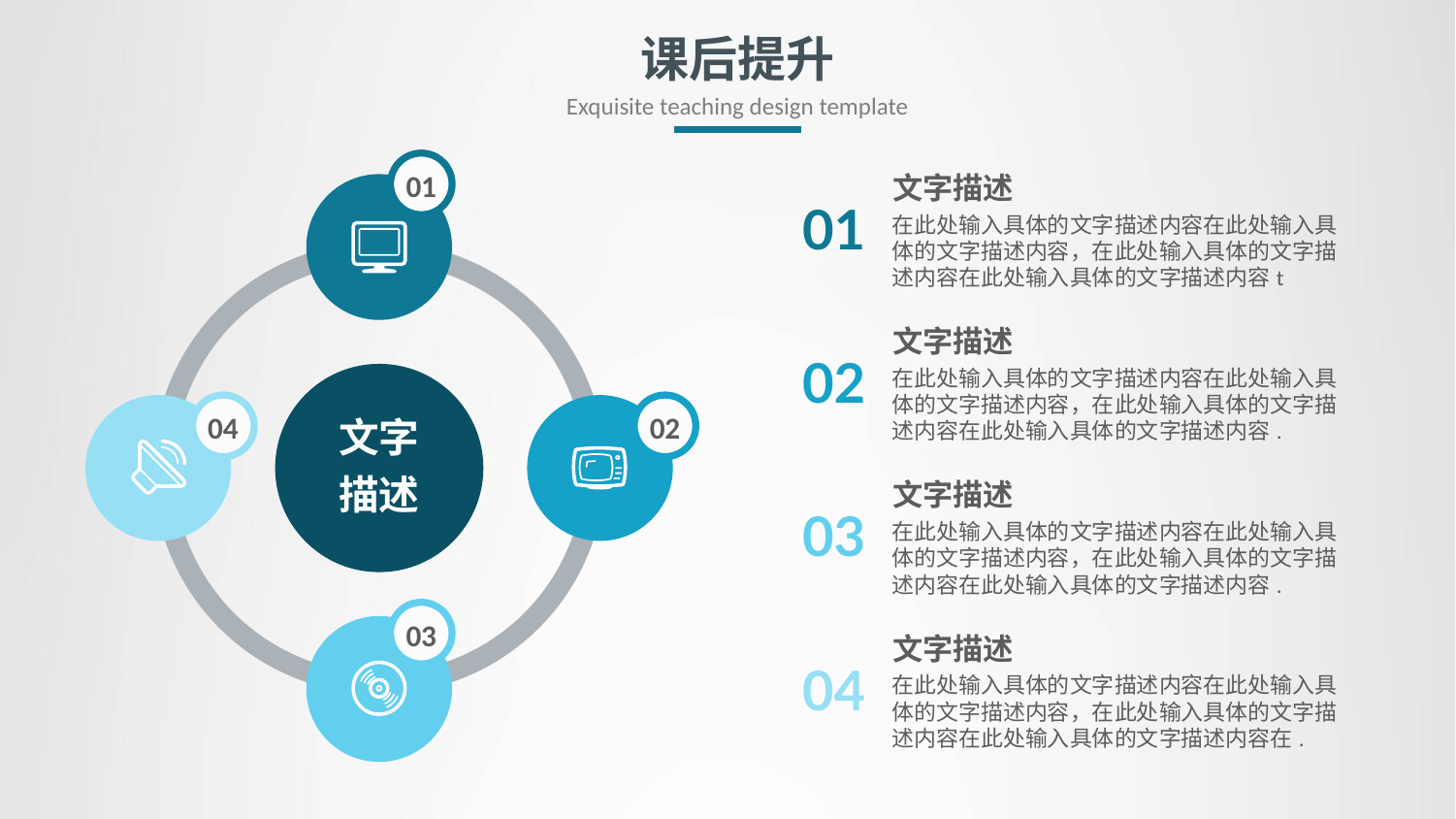

# 课后提升
Exquisite teaching design template

01

文字
描述

04
02

03

文字描述
在此处输入具体的文字描述内容在此处输入具体的文字描述内容，在此处输入具体的文字描述内容在此处输入具体的文字描述内容t
01
文字描述
在此处输入具体的文字描述内容在此处输入具体的文字描述内容，在此处输入具体的文字描述内容在此处输入具体的文字描述内容.
02
文字描述
在此处输入具体的文字描述内容在此处输入具体的文字描述内容，在此处输入具体的文字描述内容在此处输入具体的文字描述内容.
03
文字描述
在此处输入具体的文字描述内容在此处输入具体的文字描述内容，在此处输入具体的文字描述内容在此处输入具体的文字描述内容在.
04